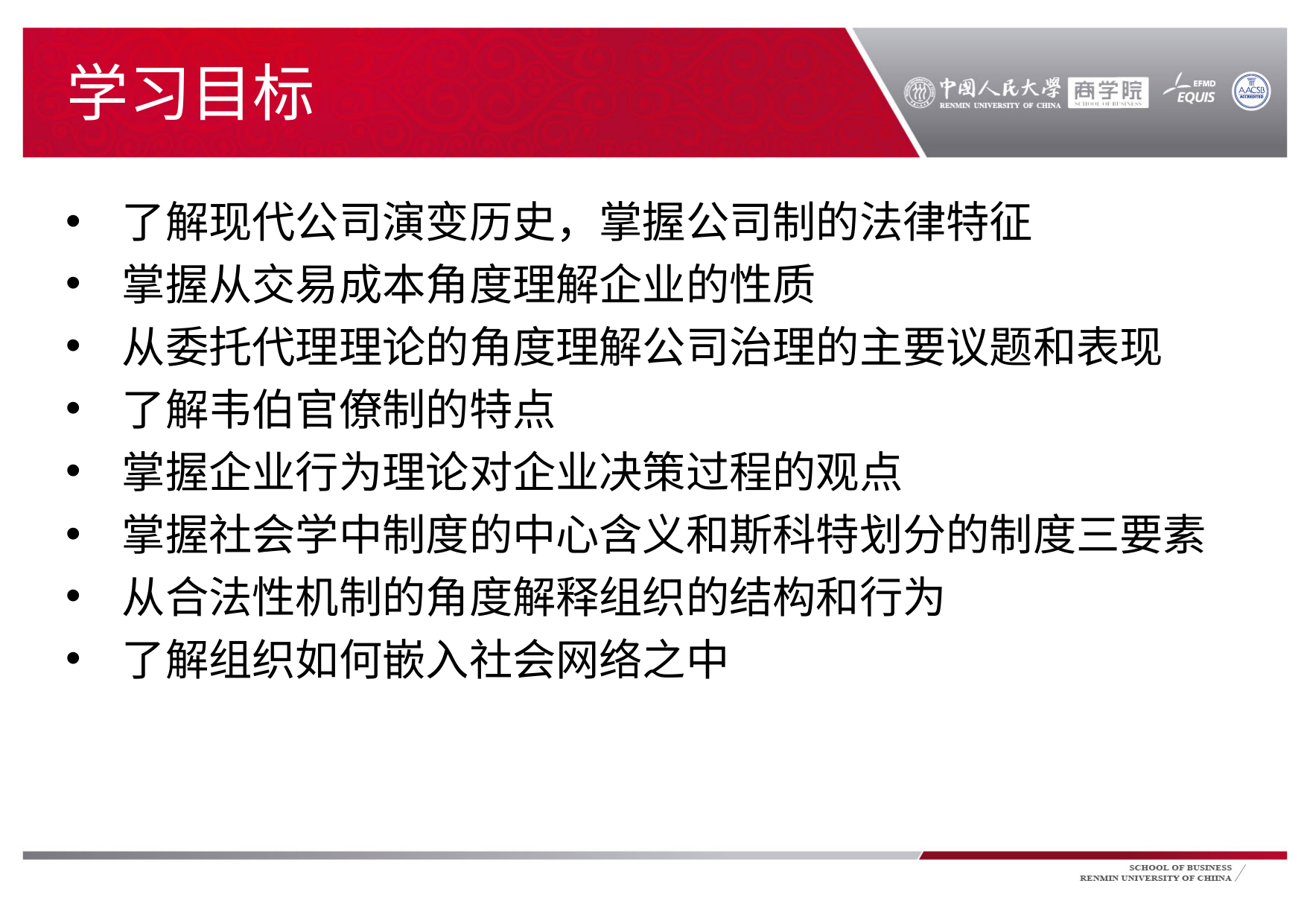

# 学习目标

了解现代公司演变历史，掌握公司制的法律特征
掌握从交易成本角度理解企业的性质
从委托代理理论的角度理解公司治理的主要议题和表现
了解韦伯官僚制的特点
掌握企业行为理论对企业决策过程的观点
掌握社会学中制度的中心含义和斯科特划分的制度三要素
从合法性机制的角度解释组织的结构和行为
了解组织如何嵌入社会网络之中